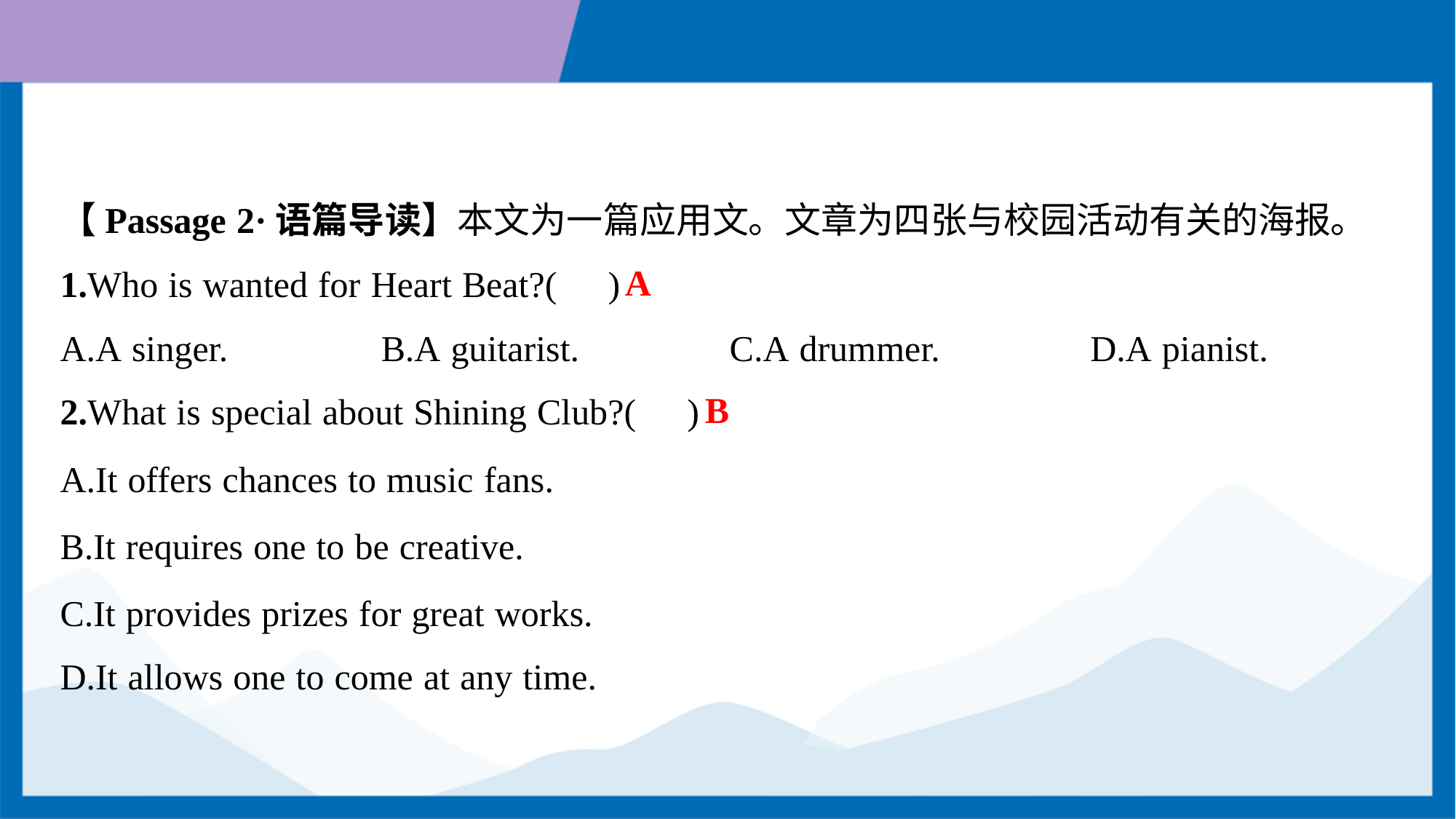

【Passage 2·语篇导读】本文为一篇应用文。文章为四张与校园活动有关的海报。
A
1.Who is wanted for Heart Beat?(     )
A.A singer.	B.A guitarist.	C.A drummer.	D.A pianist.
B
2.What is special about Shining Club?(     )
A.It offers chances to music fans.
B.It requires one to be creative.
C.It provides prizes for great works.
D.It allows one to come at any time.